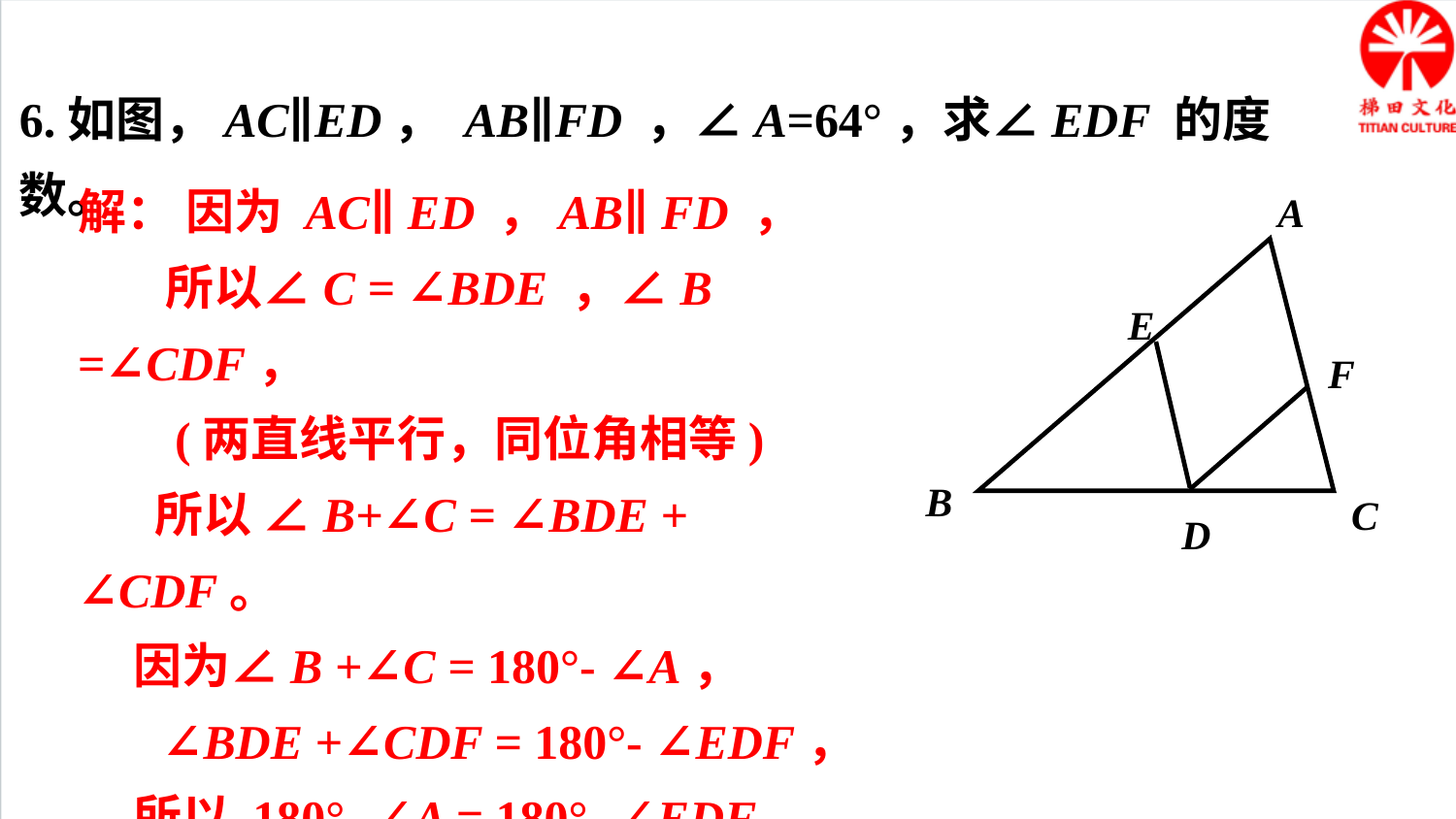

6.如图，AC∥ED， AB∥FD ，∠A=64°，求∠EDF 的度数。
解： 因为 AC∥ ED ，AB∥ FD ，
       所以∠C = ∠BDE ，∠B =∠CDF，
        (两直线平行，同位角相等)
      所以 ∠B+∠C = ∠BDE + ∠CDF。
    因为∠B +∠C = 180°- ∠A，
       ∠BDE +∠CDF = 180°- ∠EDF，
    所以 180°- ∠A = 180°- ∠EDF，
   所以 ∠EDF = ∠A = 64°。
A

E
F
B
C
D